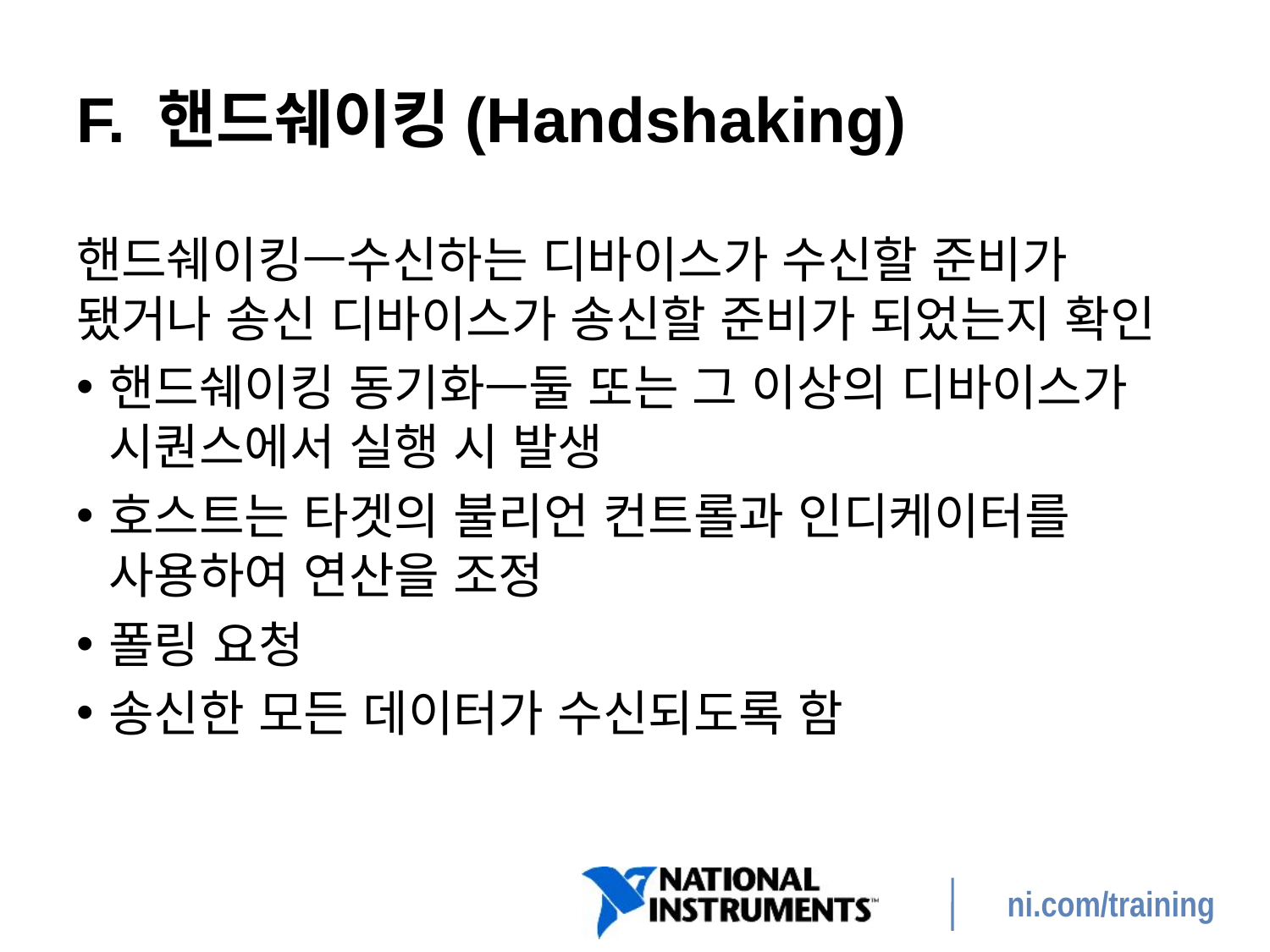

# F. 핸드쉐이킹(Handshaking)
핸드쉐이킹—수신하는 디바이스가 수신할 준비가 됐거나 송신 디바이스가 송신할 준비가 되었는지 확인
핸드쉐이킹 동기화—둘 또는 그 이상의 디바이스가 시퀀스에서 실행 시 발생
호스트는 타겟의 불리언 컨트롤과 인디케이터를 사용하여 연산을 조정
폴링 요청
송신한 모든 데이터가 수신되도록 함